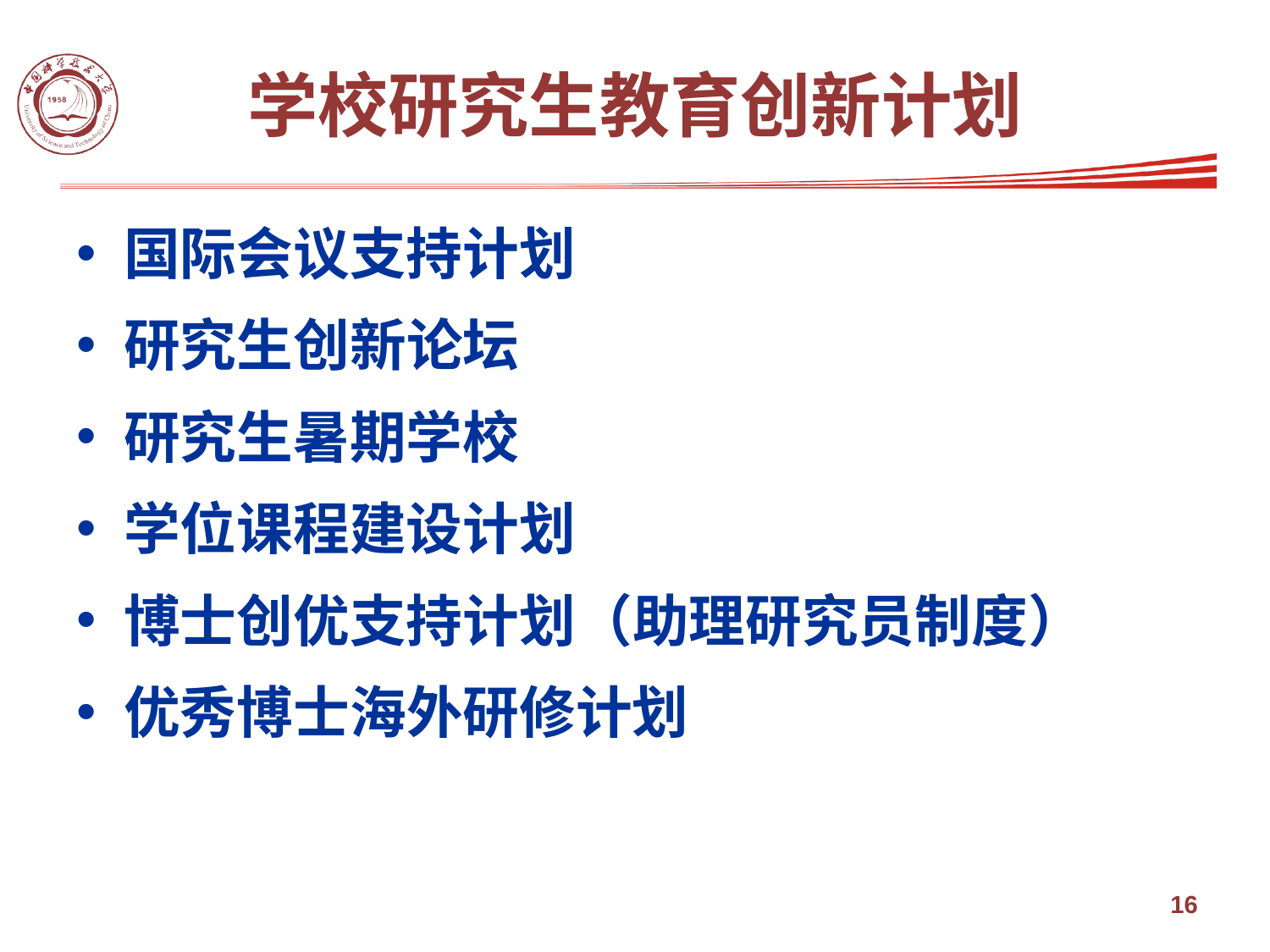

学校研究生教育创新计划
国际会议支持计划
研究生创新论坛
研究生暑期学校
学位课程建设计划
博士创优支持计划（助理研究员制度）
优秀博士海外研修计划